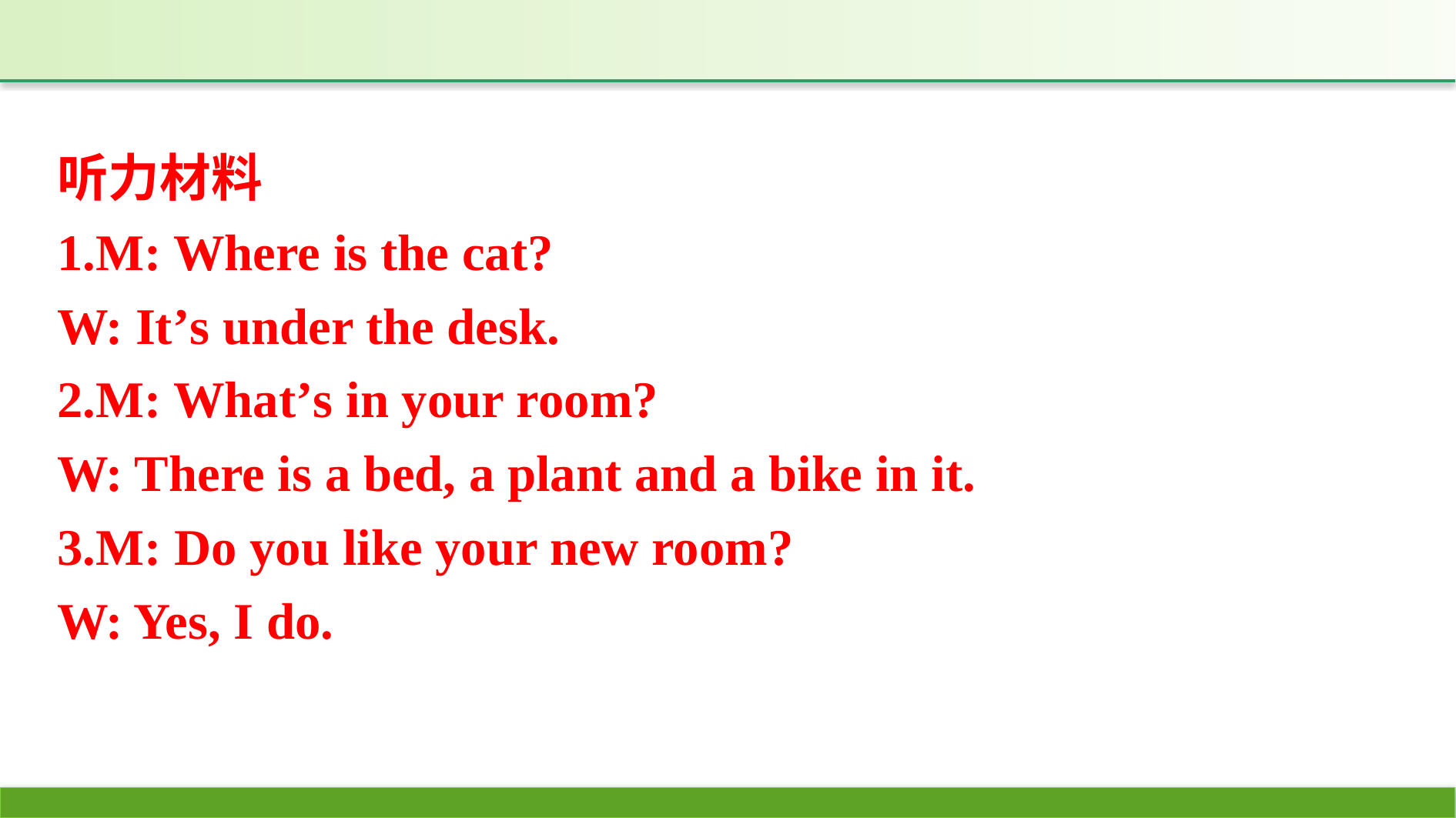

听力材料
1.M: Where is the cat?
W: It’s under the desk.
2.M: What’s in your room?
W: There is a bed, a plant and a bike in it.
3.M: Do you like your new room?
W: Yes, I do.